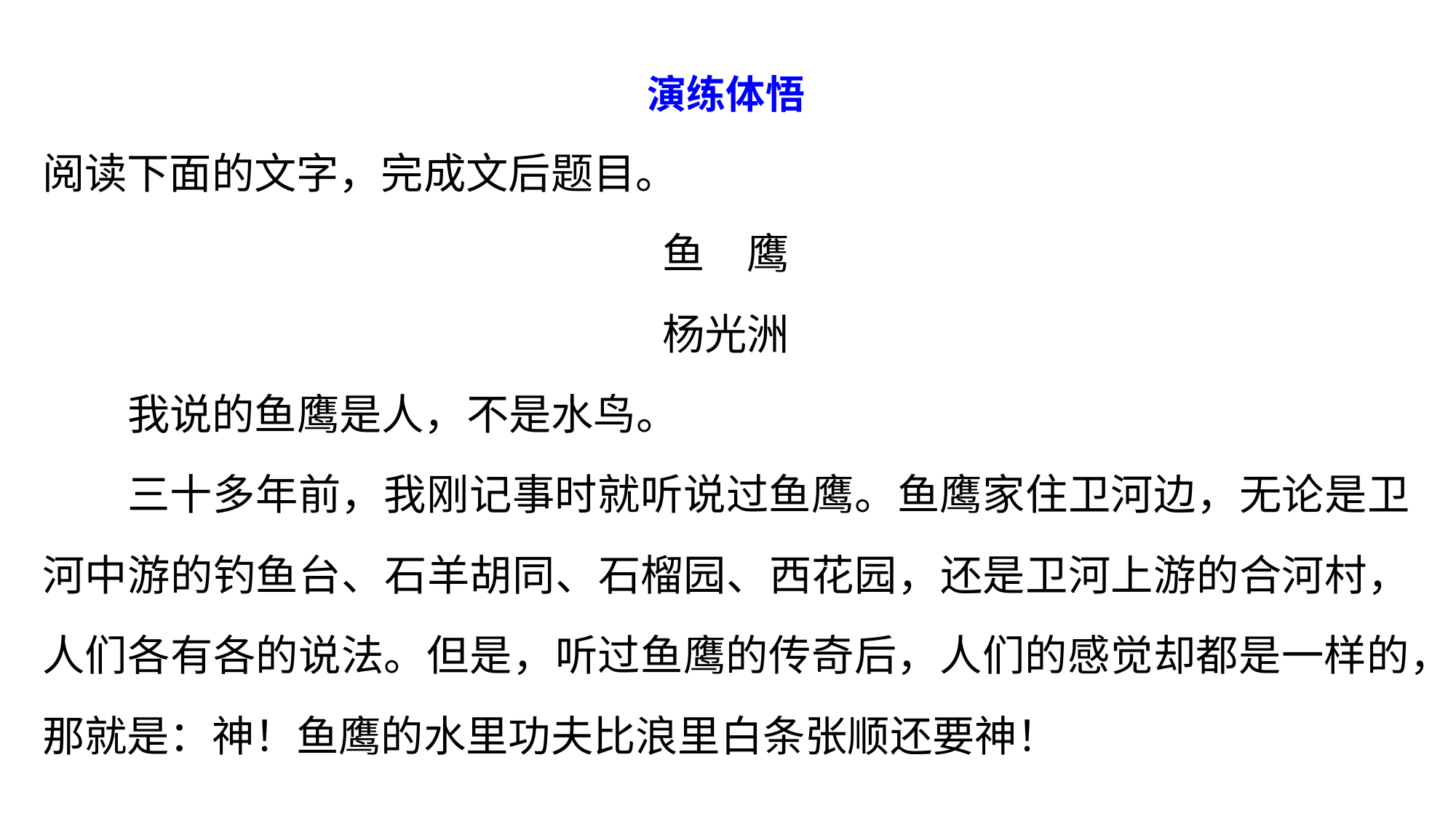

演练体悟
阅读下面的文字，完成文后题目。
鱼　鹰
杨光洲
我说的鱼鹰是人，不是水鸟。
三十多年前，我刚记事时就听说过鱼鹰。鱼鹰家住卫河边，无论是卫河中游的钓鱼台、石羊胡同、石榴园、西花园，还是卫河上游的合河村，人们各有各的说法。但是，听过鱼鹰的传奇后，人们的感觉却都是一样的，那就是：神！鱼鹰的水里功夫比浪里白条张顺还要神！